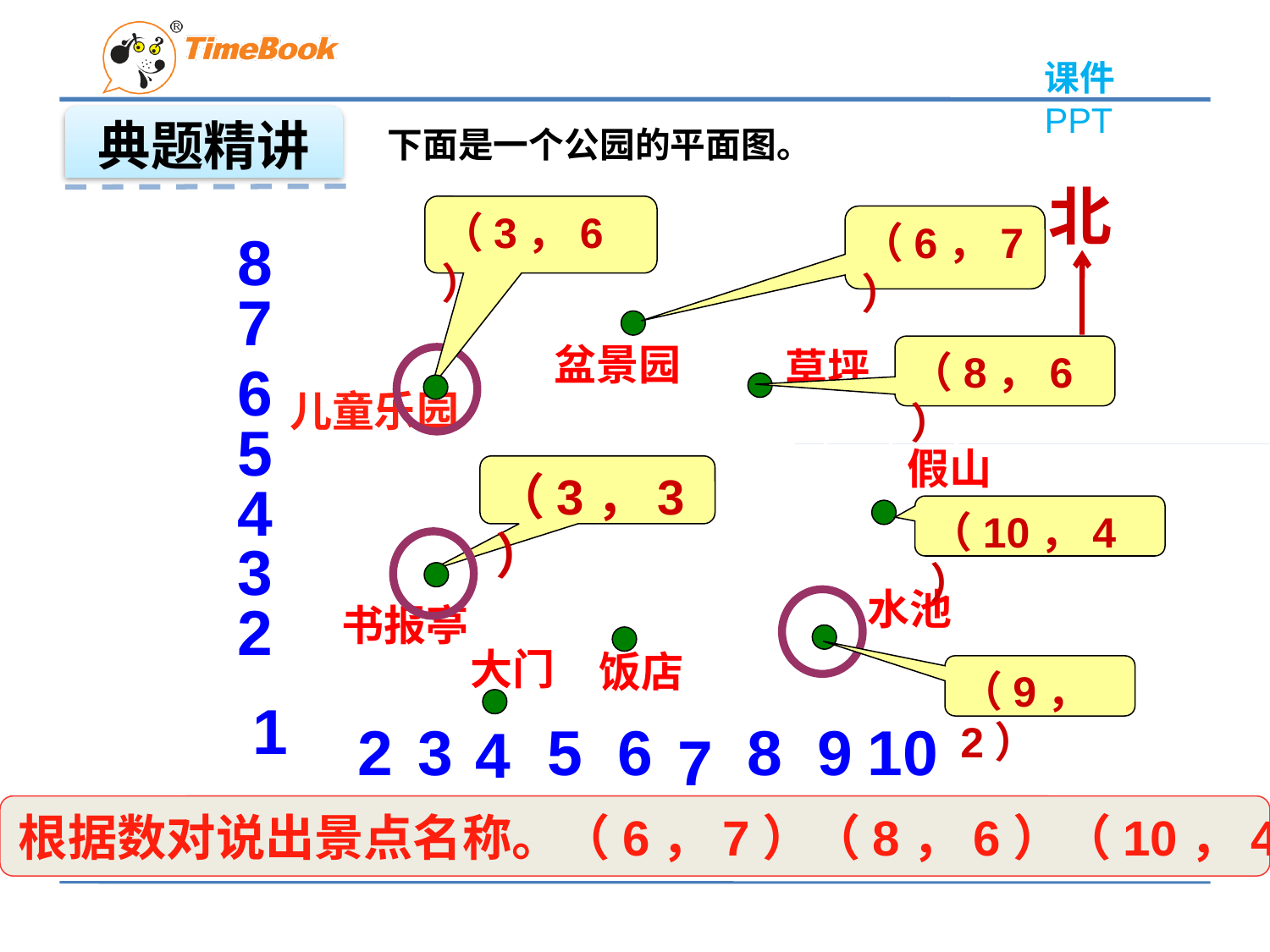

典题精讲
下面是一个公园的平面图。
北

（3，6）

（6，7）
8
7

盆景园
（8，6）
草坪
6

儿童乐园
5
假山

（3，3）
4
（10，4）

3

水池
2

书报亭

大门
饭店
（9，2）

1

2
3
5
6
8
9
10
4
7
2、根据数对说出景点名称。（6，7）（8，6）（10，4）
1、请用数对表示指定位置。